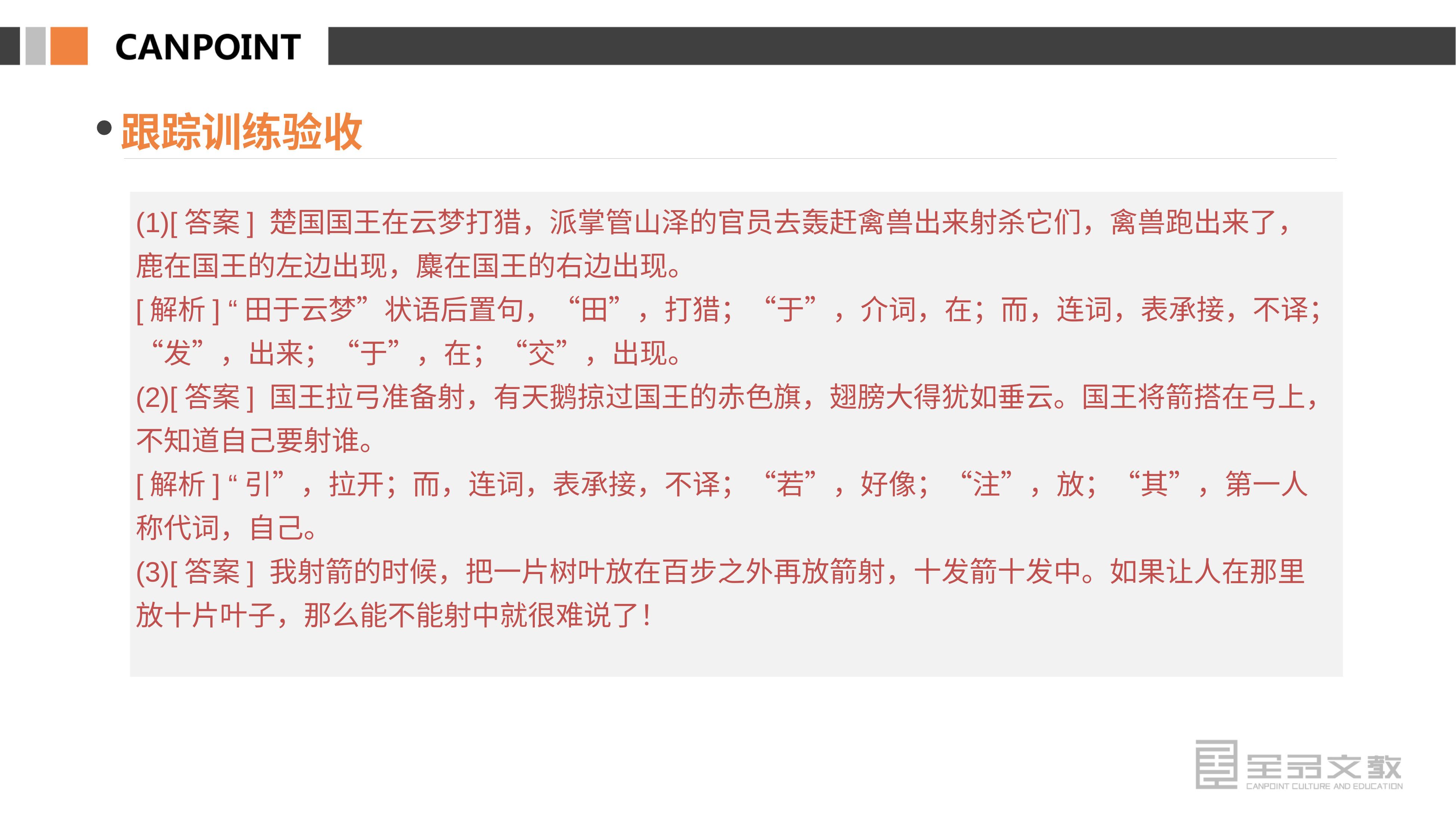

跟踪训练验收

(1)[答案] 楚国国王在云梦打猎，派掌管山泽的官员去轰赶禽兽出来射杀它们，禽兽跑出来了，鹿在国王的左边出现，麋在国王的右边出现。
[解析] “田于云梦”状语后置句，“田”，打猎；“于”，介词，在；而，连词，表承接，不译；“发”，出来；“于”，在；“交”，出现。
(2)[答案] 国王拉弓准备射，有天鹅掠过国王的赤色旗，翅膀大得犹如垂云。国王将箭搭在弓上，不知道自己要射谁。
[解析] “引”，拉开；而，连词，表承接，不译；“若”，好像；“注”，放；“其”，第一人称代词，自己。
(3)[答案] 我射箭的时候，把一片树叶放在百步之外再放箭射，十发箭十发中。如果让人在那里放十片叶子，那么能不能射中就很难说了！